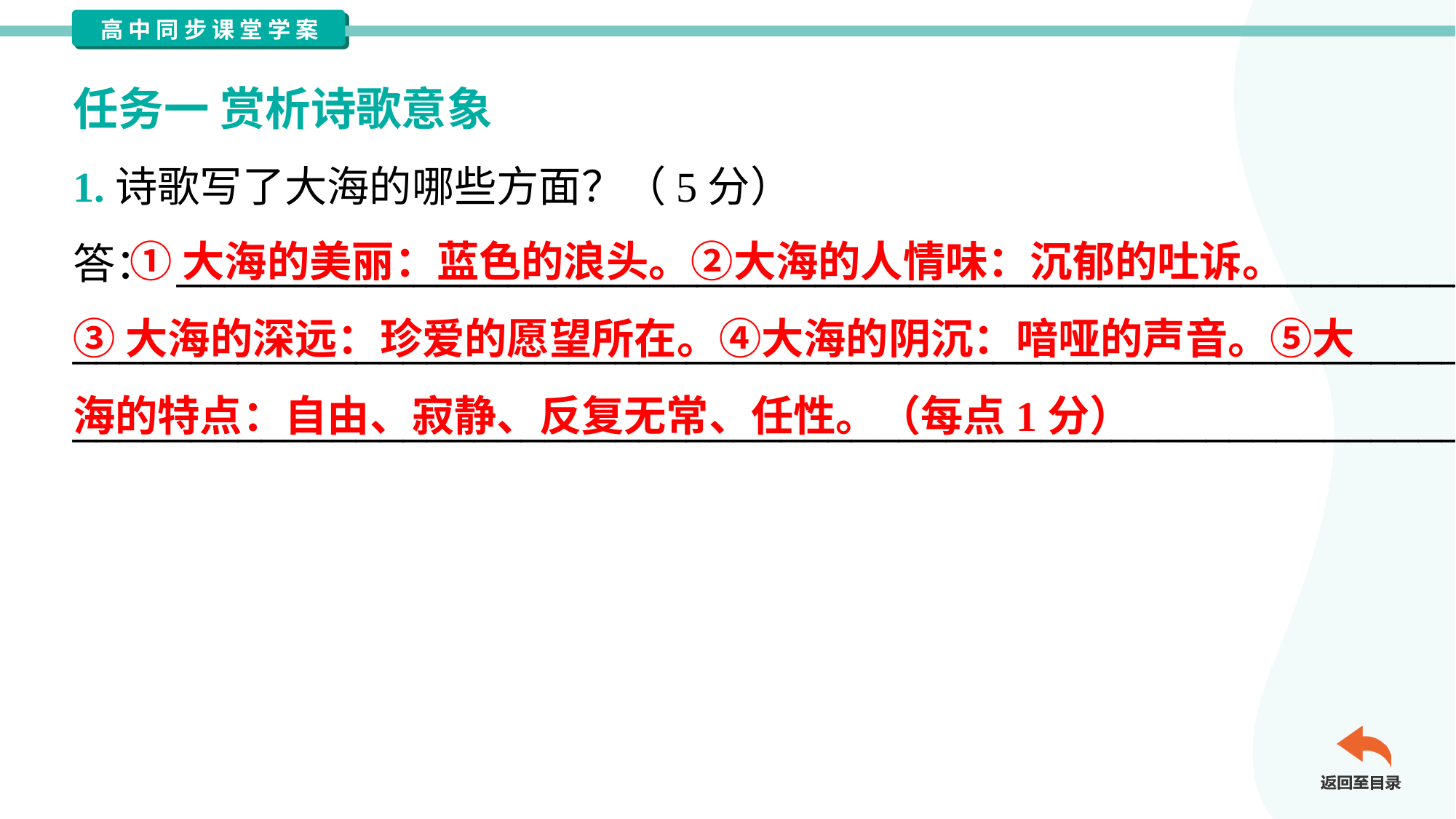

任务一 赏析诗歌意象
1.诗歌写了大海的哪些方面？（5分）
答： ________________________________________________________
_____________________________________________________________
_____________________________________________________________
      ①大海的美丽：蓝色的浪头。②大海的人情味：沉郁的吐诉。
③大海的深远：珍爱的愿望所在。④大海的阴沉：喑哑的声音。⑤大
海的特点：自由、寂静、反复无常、任性。（每点1分）